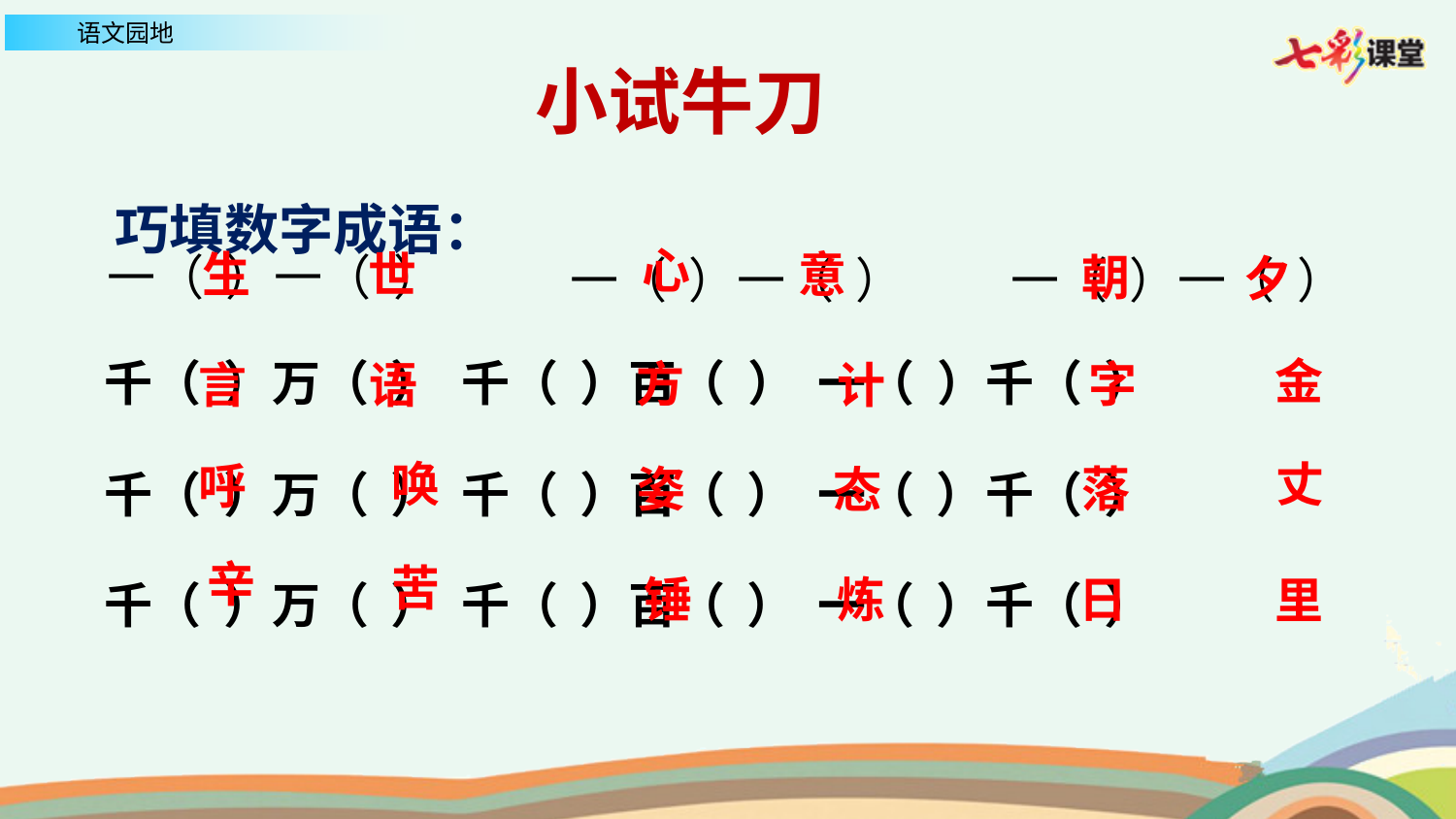

小试牛刀
巧填数字成语：
心
   意

   世
生
朝
   夕
一（  ）一（  ）
一（  ）一（  ）
一（  ）一（  ）
千（  ）万（  ）  千（  ）百（  ）  一（  ）千（  ）
千（  ）万（  ）  千（  ）百（  ）  一（  ）千（  ）
千（  ）万（  ）  千（  ）百（  ）  一（  ）千（  ）
金
字
方
计
言
   语

丈
落
唤
呼
姿
态
辛
苦
锤
炼
日
里